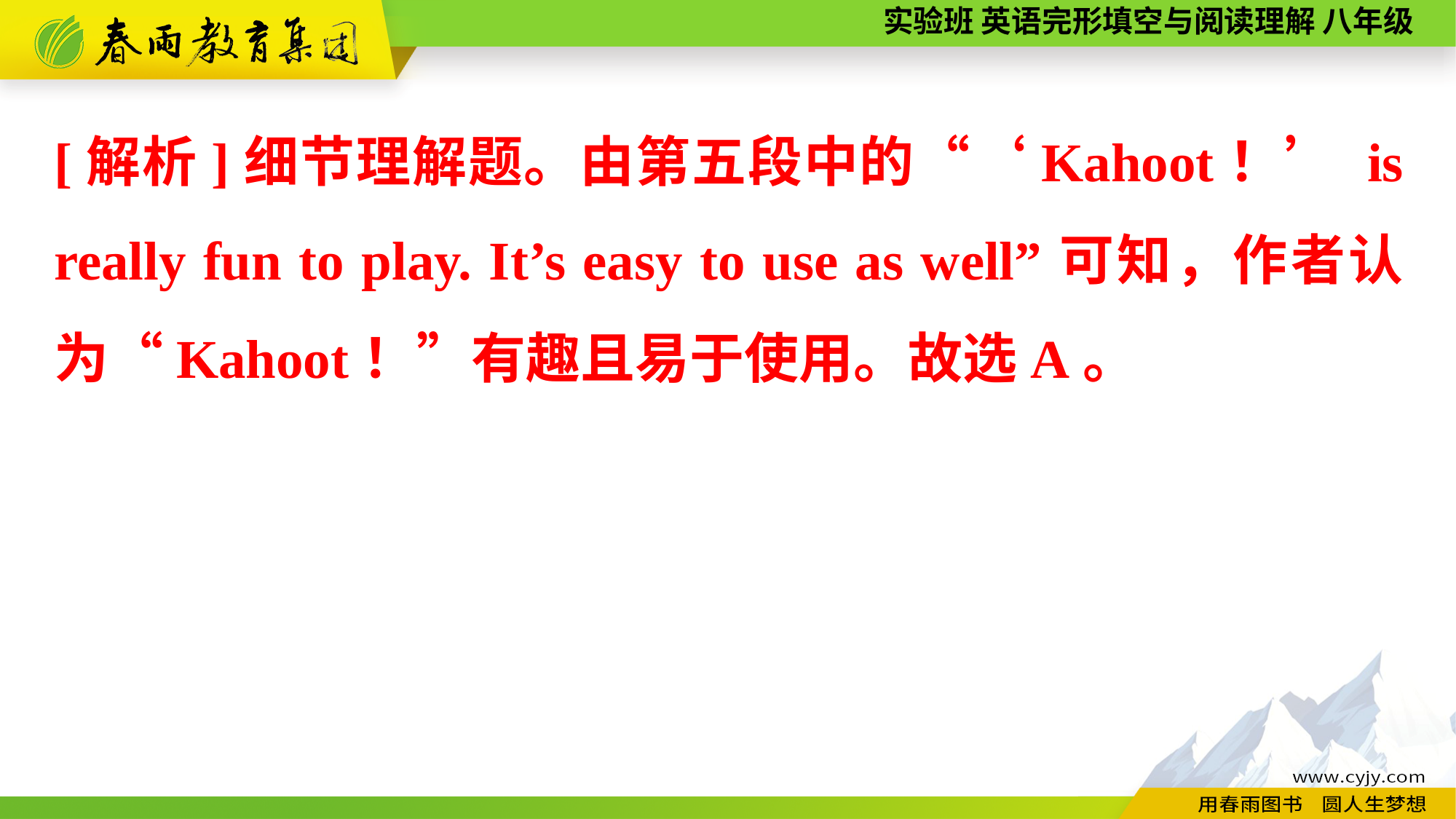

[解析]细节理解题。由第五段中的“‘Kahoot！’ is really fun to play. It’s easy to use as well”可知，作者认为“Kahoot！”有趣且易于使用。故选A。